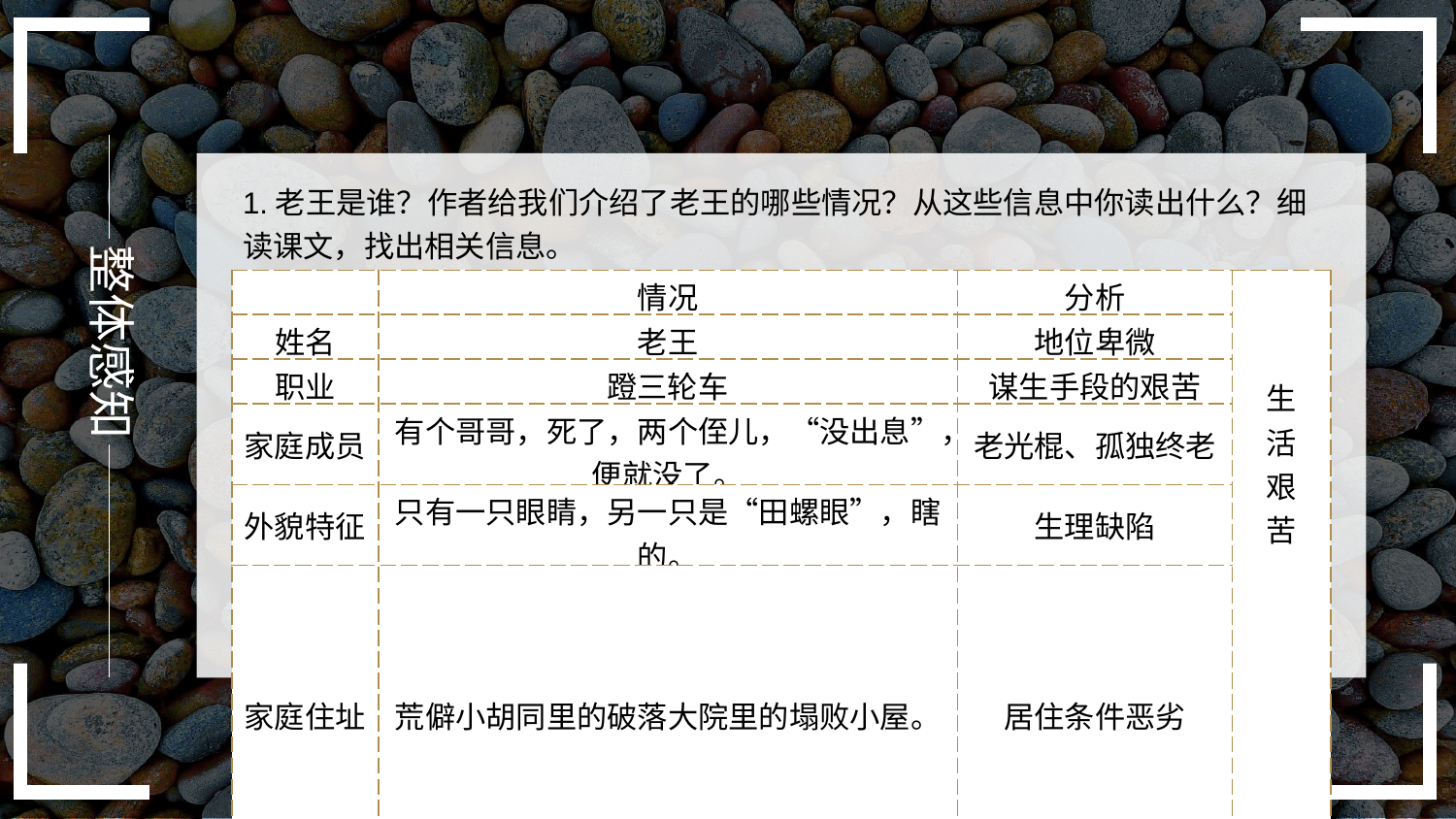

整体感知

1.老王是谁？作者给我们介绍了老王的哪些情况？从这些信息中你读出什么？细读课文，找出相关信息。
|  | 情况 | 分析 | 生 活 艰 苦 |
| --- | --- | --- | --- |
| 姓名 | 老王 | 地位卑微 |  |
| 职业 | 蹬三轮车 | 谋生手段的艰苦 |  |
| 家庭成员 | 有个哥哥，死了，两个侄儿，“没出息”，便就没了。 | 老光棍、孤独终老 |  |
| 外貌特征 | 只有一只眼睛，另一只是“田螺眼”，瞎的。 | 生理缺陷 |  |
| 家庭住址 | 荒僻小胡同里的破落大院里的塌败小屋。 | 居住条件恶劣 |  |